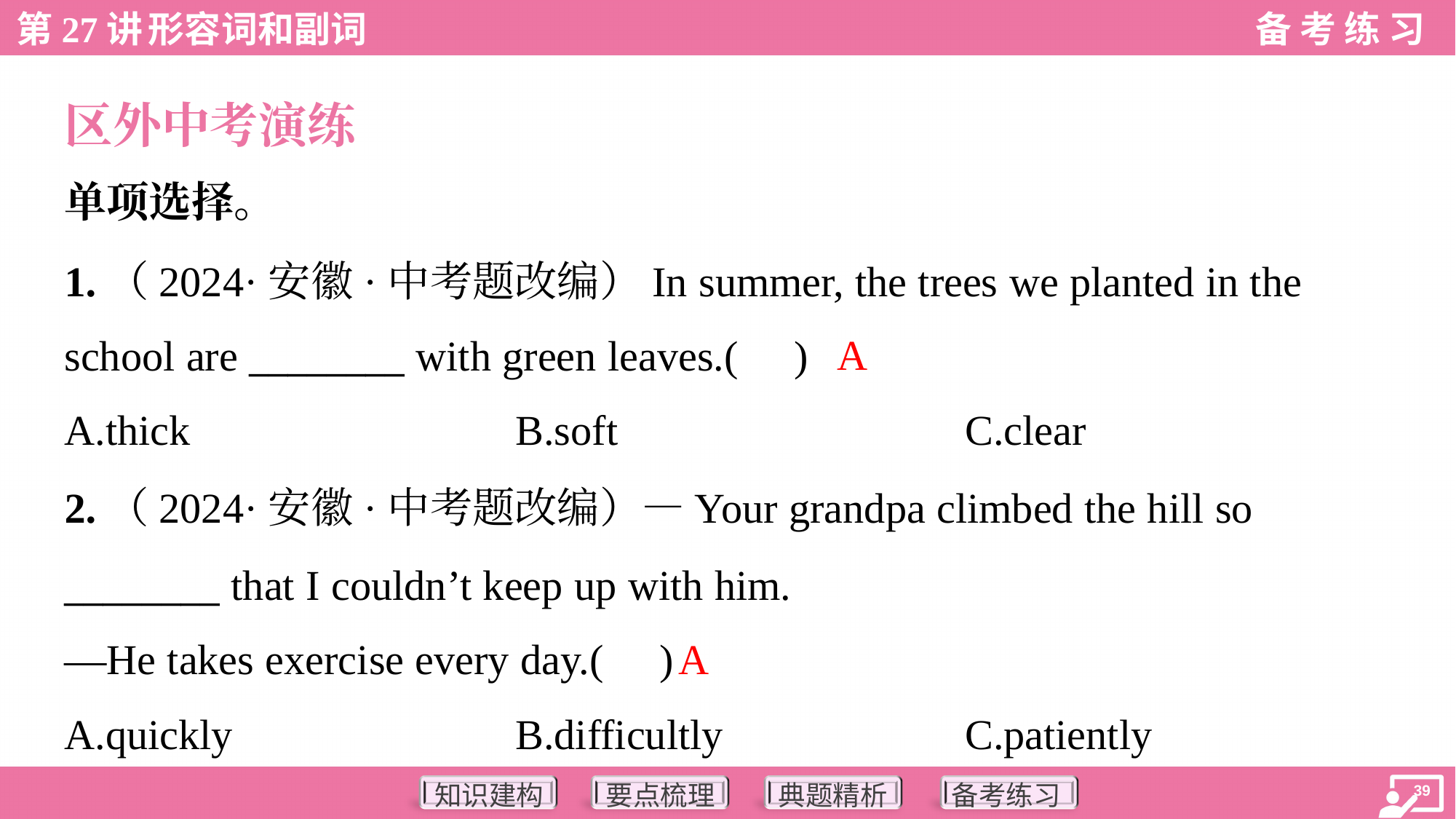

区外中考演练
单项选择。
1.（2024·安徽·中考题改编）In summer, the trees we planted in the
school are ________ with green leaves.(     )
A
A.thick	B.soft	C.clear
2.（2024·安徽·中考题改编）—Your grandpa climbed the hill so
________ that I couldn’t keep up with him.
—He takes exercise every day.(     )
A
A.quickly	B.difficultly	C.patiently